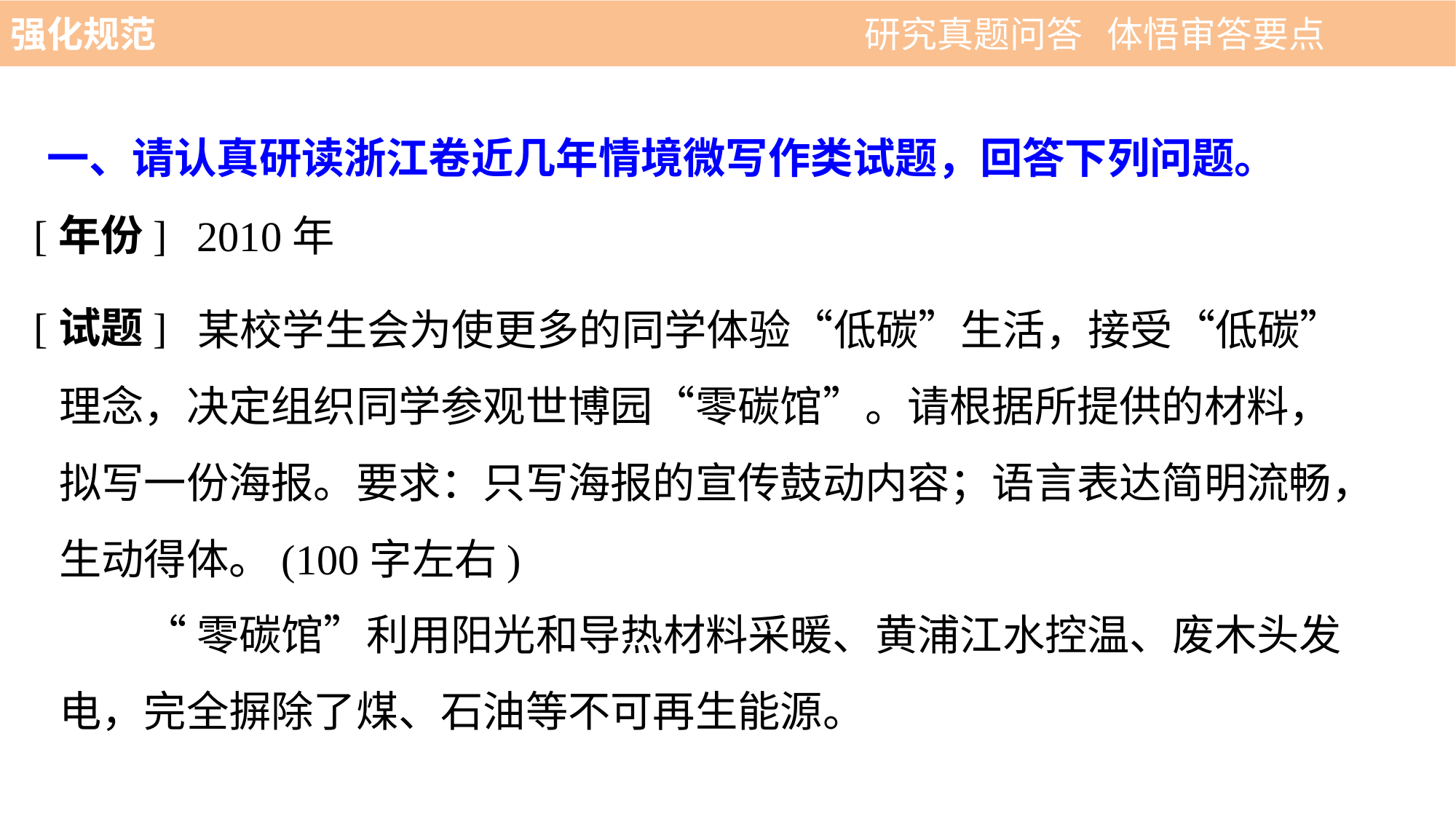

强化规范                                     　 　　　　　　　　　    研究真题问答   体悟审答要点
一、请认真研读浙江卷近几年情境微写作类试题，回答下列问题。
[年份]
2010年
[试题]
	  某校学生会为使更多的同学体验“低碳”生活，接受“低碳”理念，决定组织同学参观世博园“零碳馆”。请根据所提供的材料，拟写一份海报。要求：只写海报的宣传鼓动内容；语言表达简明流畅，生动得体。(100字左右)
“零碳馆”利用阳光和导热材料采暖、黄浦江水控温、废木头发电，完全摒除了煤、石油等不可再生能源。